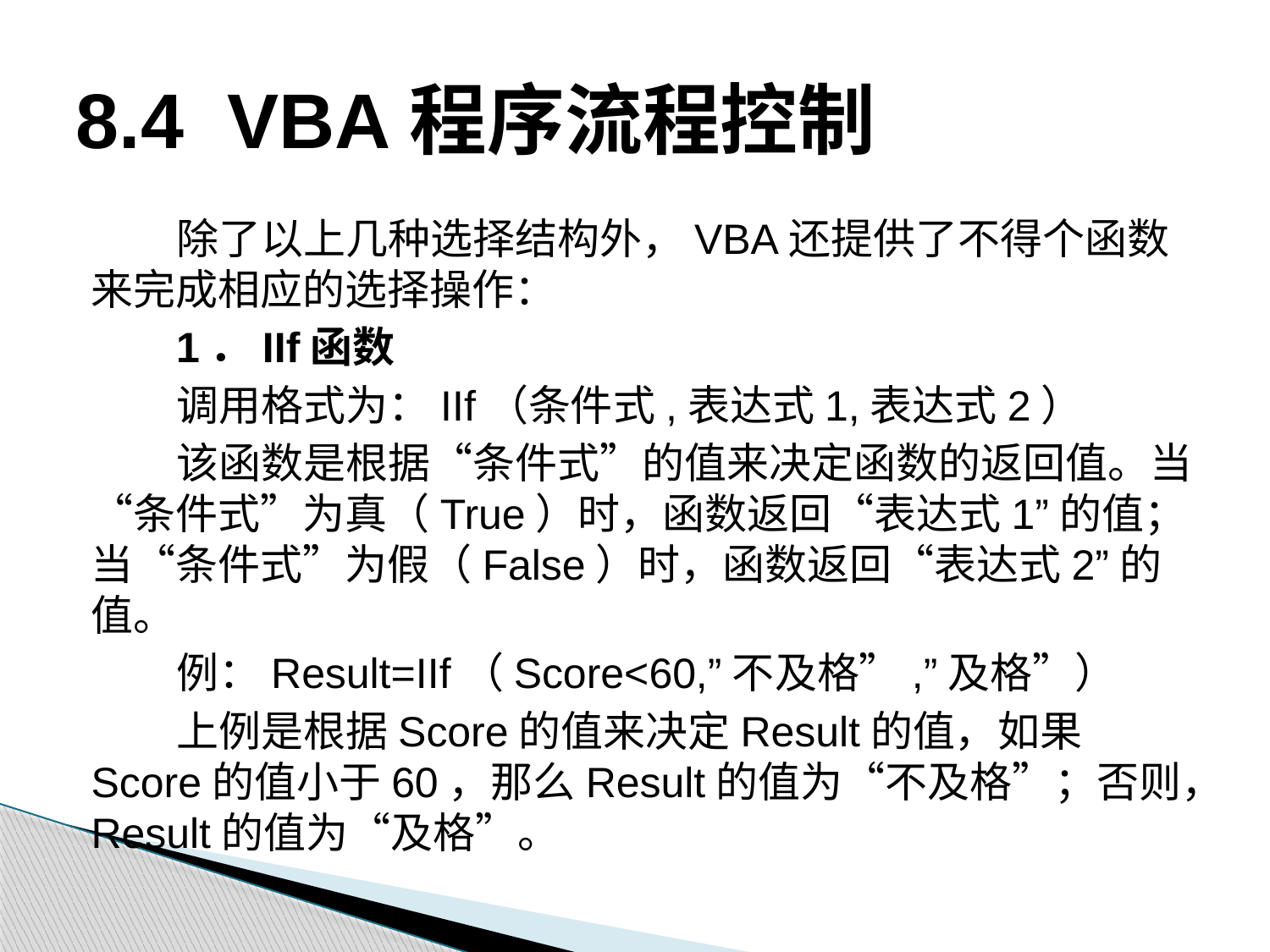

# 8.4  VBA程序流程控制
除了以上几种选择结构外，VBA还提供了不得个函数来完成相应的选择操作：
1．IIf函数
调用格式为：IIf（条件式,表达式1,表达式2）
该函数是根据“条件式”的值来决定函数的返回值。当“条件式”为真（True）时，函数返回“表达式1”的值；当“条件式”为假（False）时，函数返回“表达式2”的值。
例：Result=IIf（Score<60,”不及格”,”及格”）
上例是根据Score的值来决定Result的值，如果Score的值小于60，那么Result的值为“不及格”；否则，Result的值为“及格”。